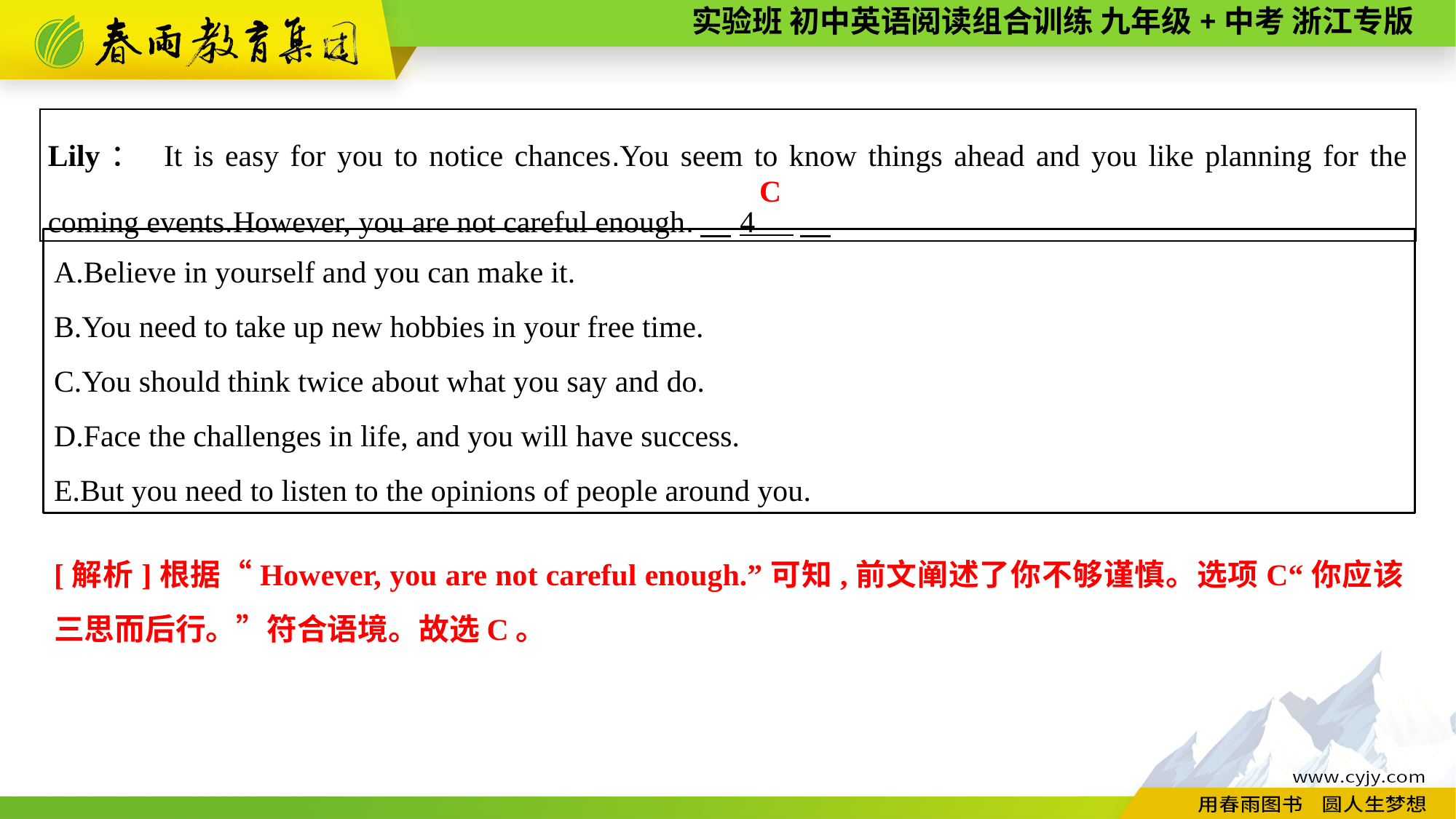

| Lily： It is easy for you to notice chances.You seem to know things ahead and you like planning for the coming events.However, you are not careful enough.　4 . |
| --- |
C
A.Believe in yourself and you can make it.
B.You need to take up new hobbies in your free time.
C.You should think twice about what you say and do.
D.Face the challenges in life, and you will have success.
E.But you need to listen to the opinions of people around you.
[解析]根据“However, you are not careful enough.”可知,前文阐述了你不够谨慎。选项C“你应该三思而后行。”符合语境。故选C。